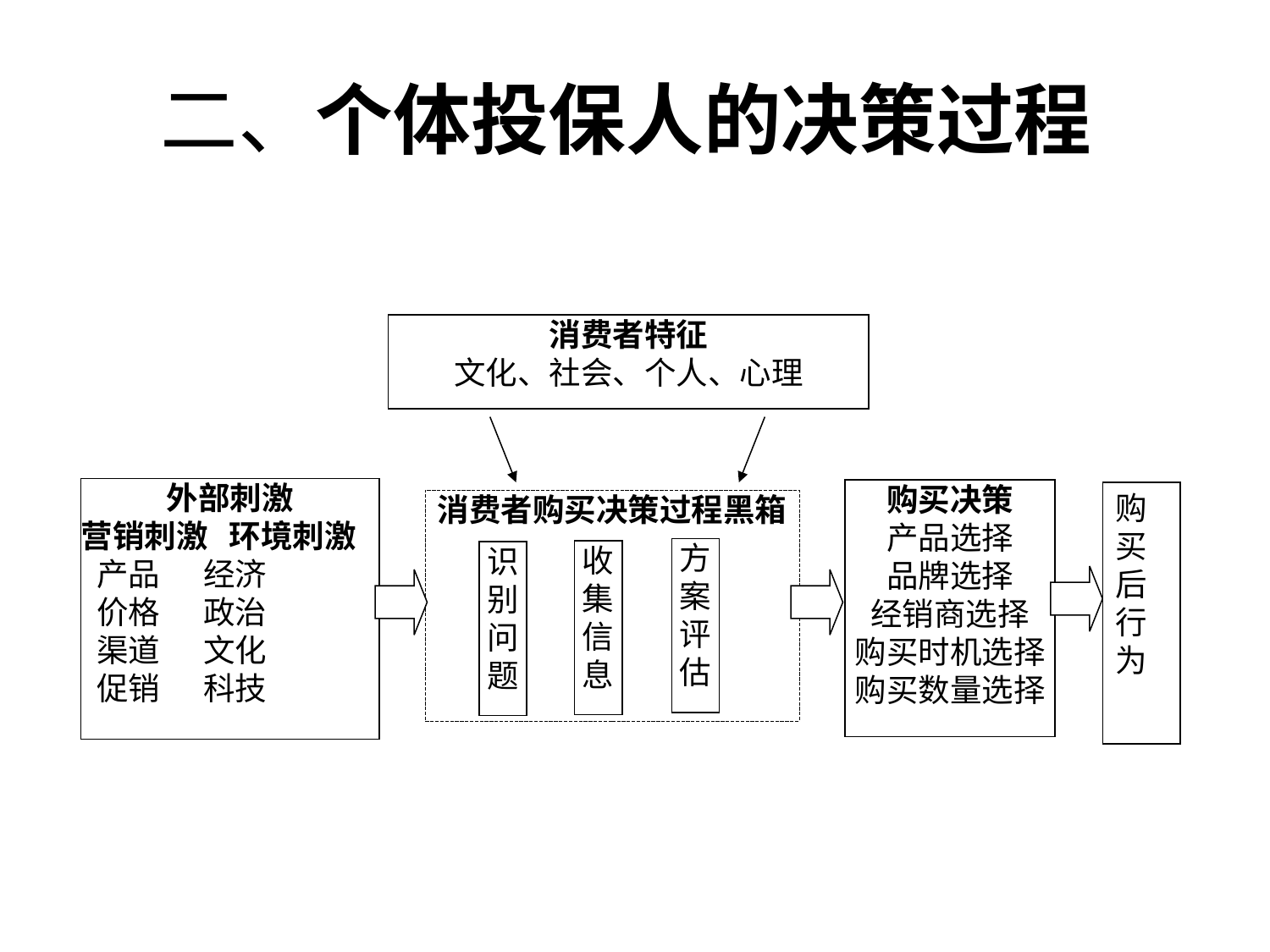

# 二、个体投保人的决策过程

消费者特征
文化、社会、个人、心理
外部刺激
营销刺激   环境刺激
产品      经济
价格      政治
渠道      文化
促销      科技
购买决策
产品选择
品牌选择
经销商选择
购买时机选择
购买数量选择
购买后行为
消费者购买决策过程黑箱
方案评估
收集信息
识别问题